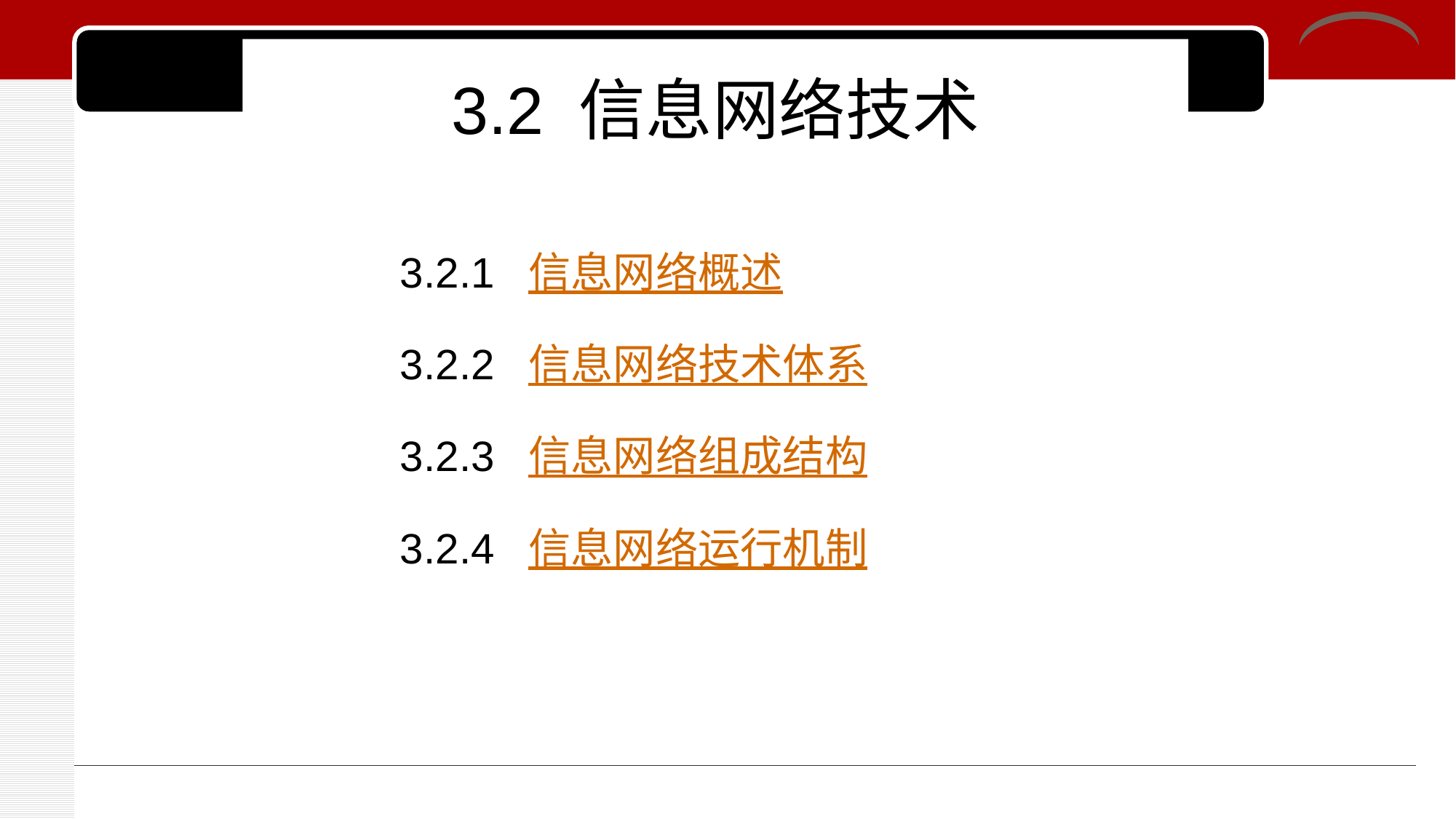

# 3.2 信息网络技术
3.2.1  信息网络概述
3.2.2  信息网络技术体系
3.2.3  信息网络组成结构
3.2.4  信息网络运行机制